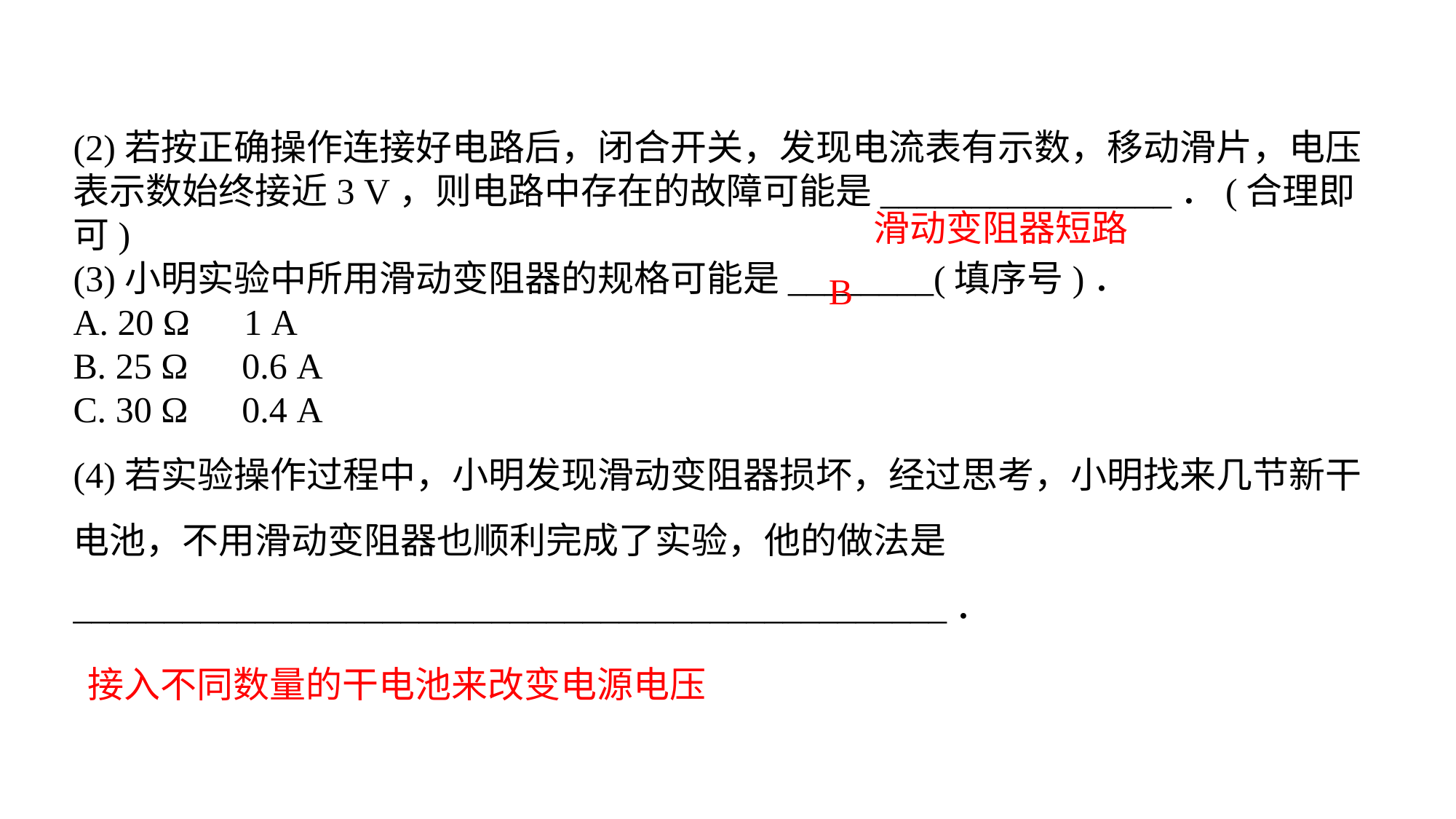

(2)若按正确操作连接好电路后，闭合开关，发现电流表有示数，移动滑片，电压表示数始终接近3 V，则电路中存在的故障可能是________________．(合理即可)(3)小明实验中所用滑动变阻器的规格可能是________(填序号)．A. 20 Ω　1 AB. 25 Ω　0.6 AC. 30 Ω　0.4 A(4)若实验操作过程中，小明发现滑动变阻器损坏，经过思考，小明找来几节新干电池，不用滑动变阻器也顺利完成了实验，他的做法是________________________________________________．
滑动变阻器短路
B
接入不同数量的干电池来改变电源电压